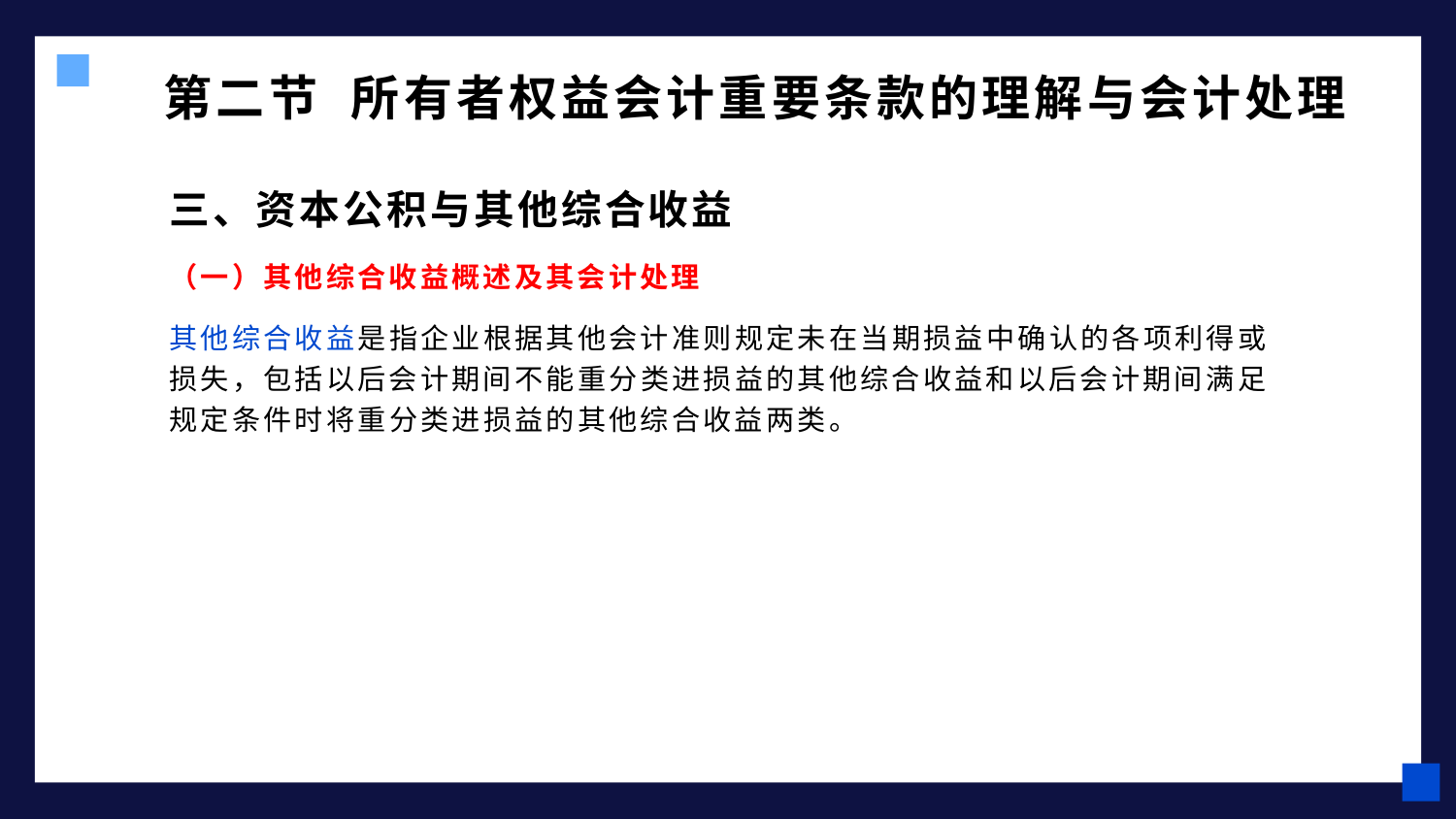

# 第二节  所有者权益会计重要条款的理解与会计处理
三、资本公积与其他综合收益
（一）其他综合收益概述及其会计处理
其他综合收益是指企业根据其他会计准则规定未在当期损益中确认的各项利得或损失，包括以后会计期间不能重分类进损益的其他综合收益和以后会计期间满足规定条件时将重分类进损益的其他综合收益两类。